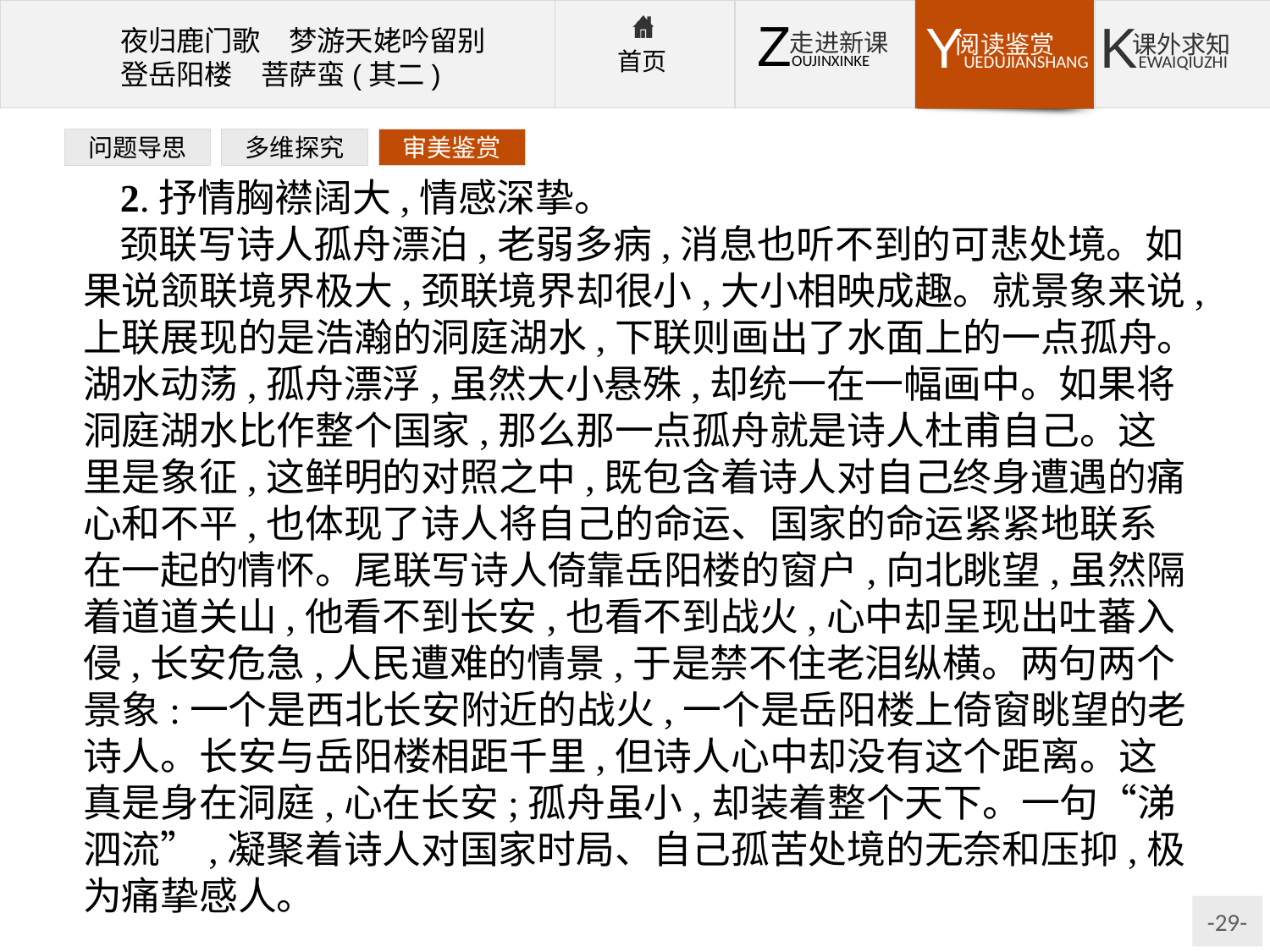

问题导思
多维探究
审美鉴赏
2.抒情胸襟阔大,情感深挚。
颈联写诗人孤舟漂泊,老弱多病,消息也听不到的可悲处境。如果说颔联境界极大,颈联境界却很小,大小相映成趣。就景象来说,上联展现的是浩瀚的洞庭湖水,下联则画出了水面上的一点孤舟。湖水动荡,孤舟漂浮,虽然大小悬殊,却统一在一幅画中。如果将洞庭湖水比作整个国家,那么那一点孤舟就是诗人杜甫自己。这里是象征,这鲜明的对照之中,既包含着诗人对自己终身遭遇的痛心和不平,也体现了诗人将自己的命运、国家的命运紧紧地联系在一起的情怀。尾联写诗人倚靠岳阳楼的窗户,向北眺望,虽然隔着道道关山,他看不到长安,也看不到战火,心中却呈现出吐蕃入侵,长安危急,人民遭难的情景,于是禁不住老泪纵横。两句两个景象:一个是西北长安附近的战火,一个是岳阳楼上倚窗眺望的老诗人。长安与岳阳楼相距千里,但诗人心中却没有这个距离。这真是身在洞庭,心在长安;孤舟虽小,却装着整个天下。一句“涕泗流”,凝聚着诗人对国家时局、自己孤苦处境的无奈和压抑,极为痛挚感人。